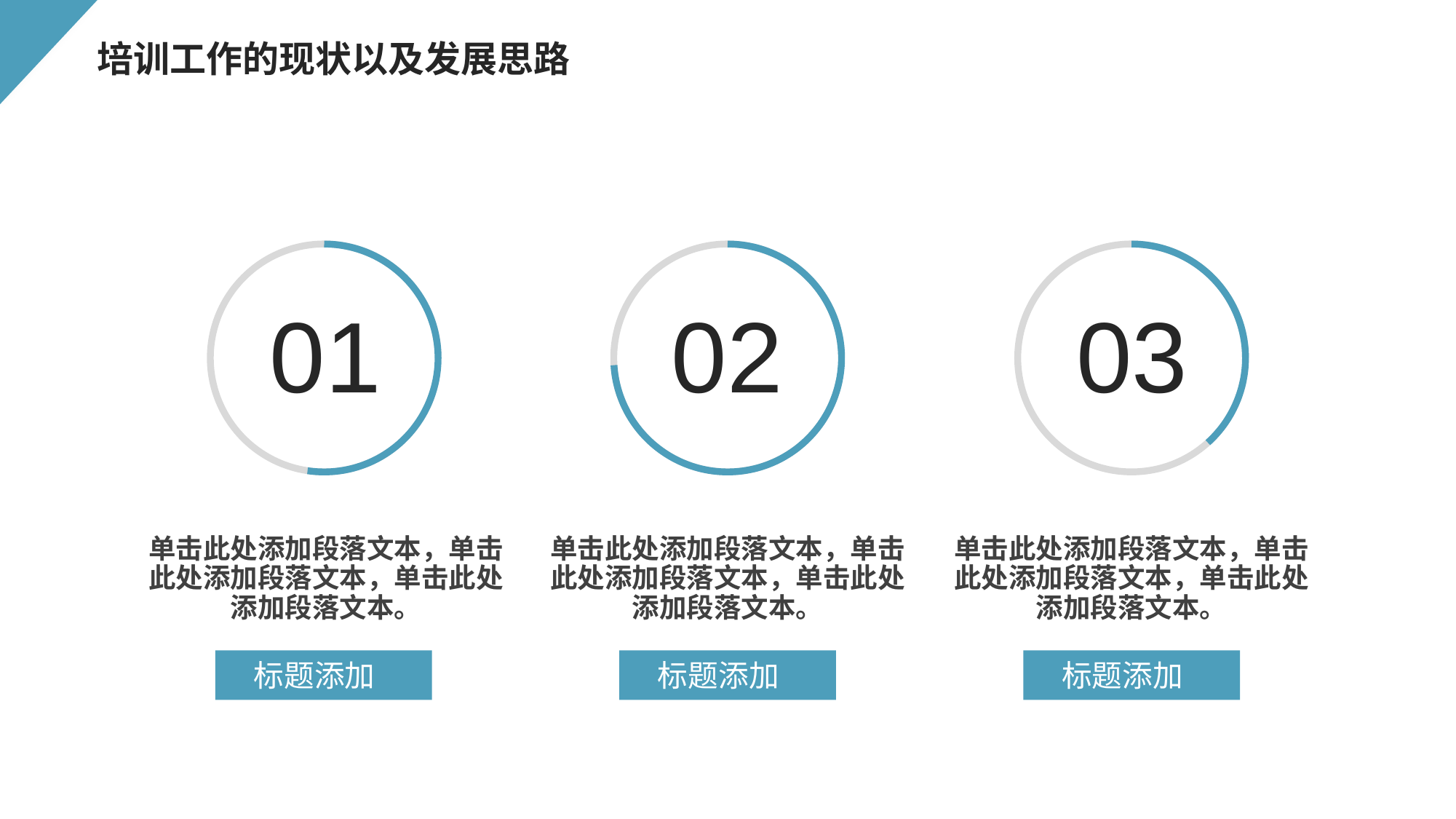

培训工作的现状以及发展思路

01
02
03
单击此处添加段落文本，单击此处添加段落文本，单击此处添加段落文本。
单击此处添加段落文本，单击此处添加段落文本，单击此处添加段落文本。
单击此处添加段落文本，单击此处添加段落文本，单击此处添加段落文本。

标题添加
标题添加
标题添加